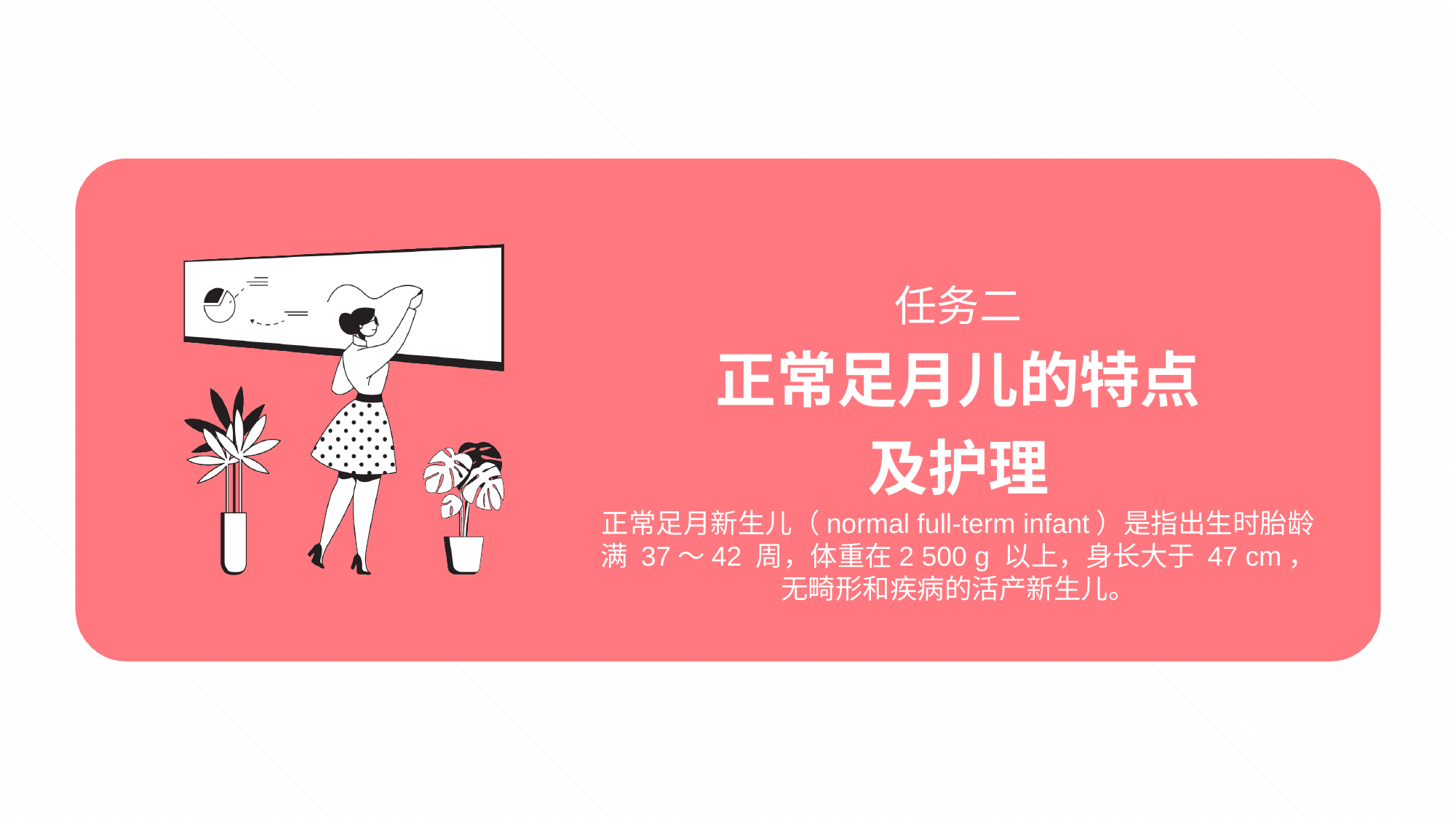

# 任务二
正常足月儿的特点
及护理
正常足月新生儿（normal full-term infant）是指出生时胎龄满 37～42 周，体重在2 500 g 以上，身长大于 47 cm，无畸形和疾病的活产新生儿。